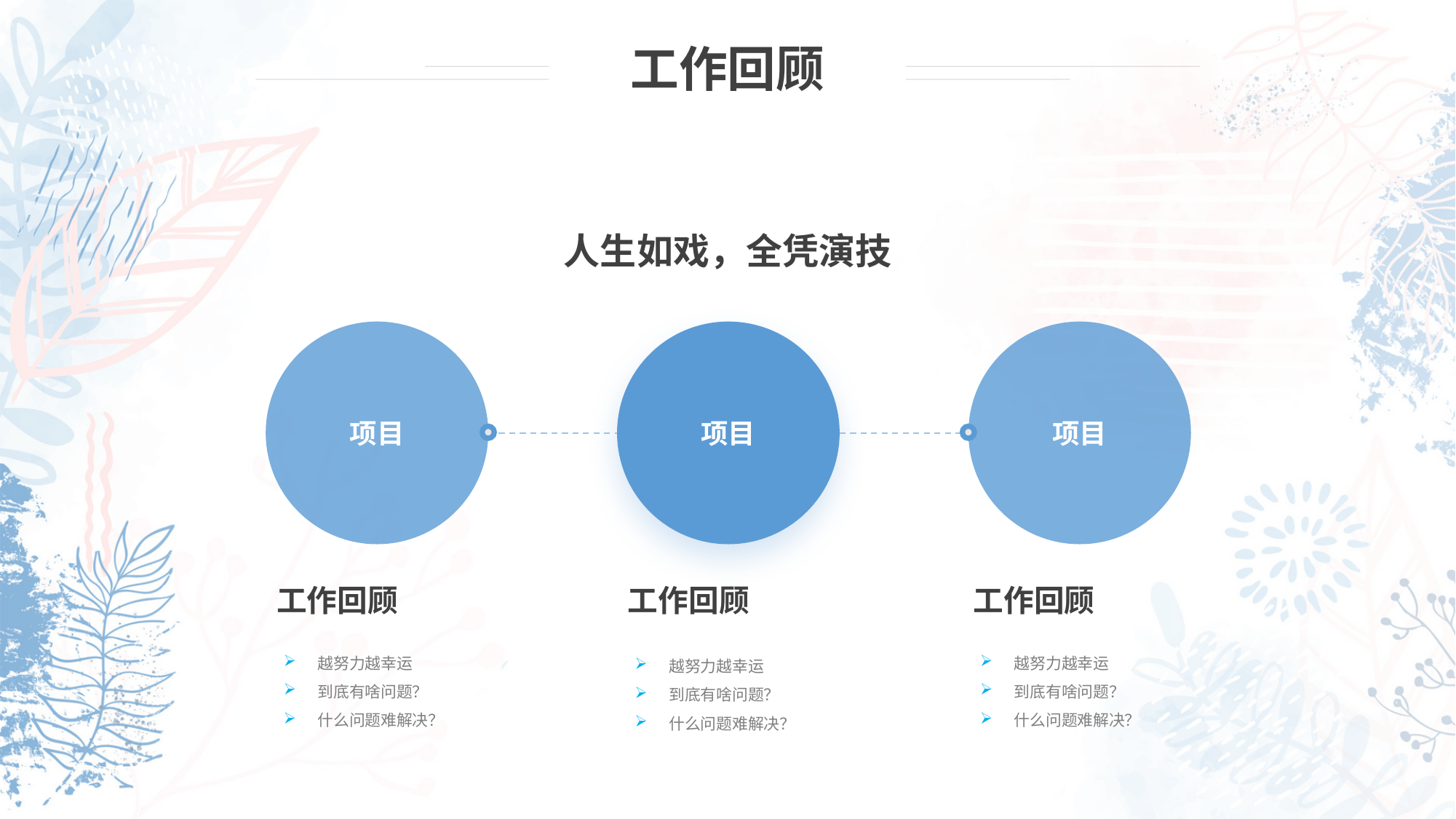

工作回顾
人生如戏，全凭演技
项目
项目
项目

工作回顾
工作回顾
工作回顾
越努力越幸运
到底有啥问题？
什么问题难解决？
越努力越幸运
到底有啥问题？
什么问题难解决？
越努力越幸运
到底有啥问题？
什么问题难解决？
3